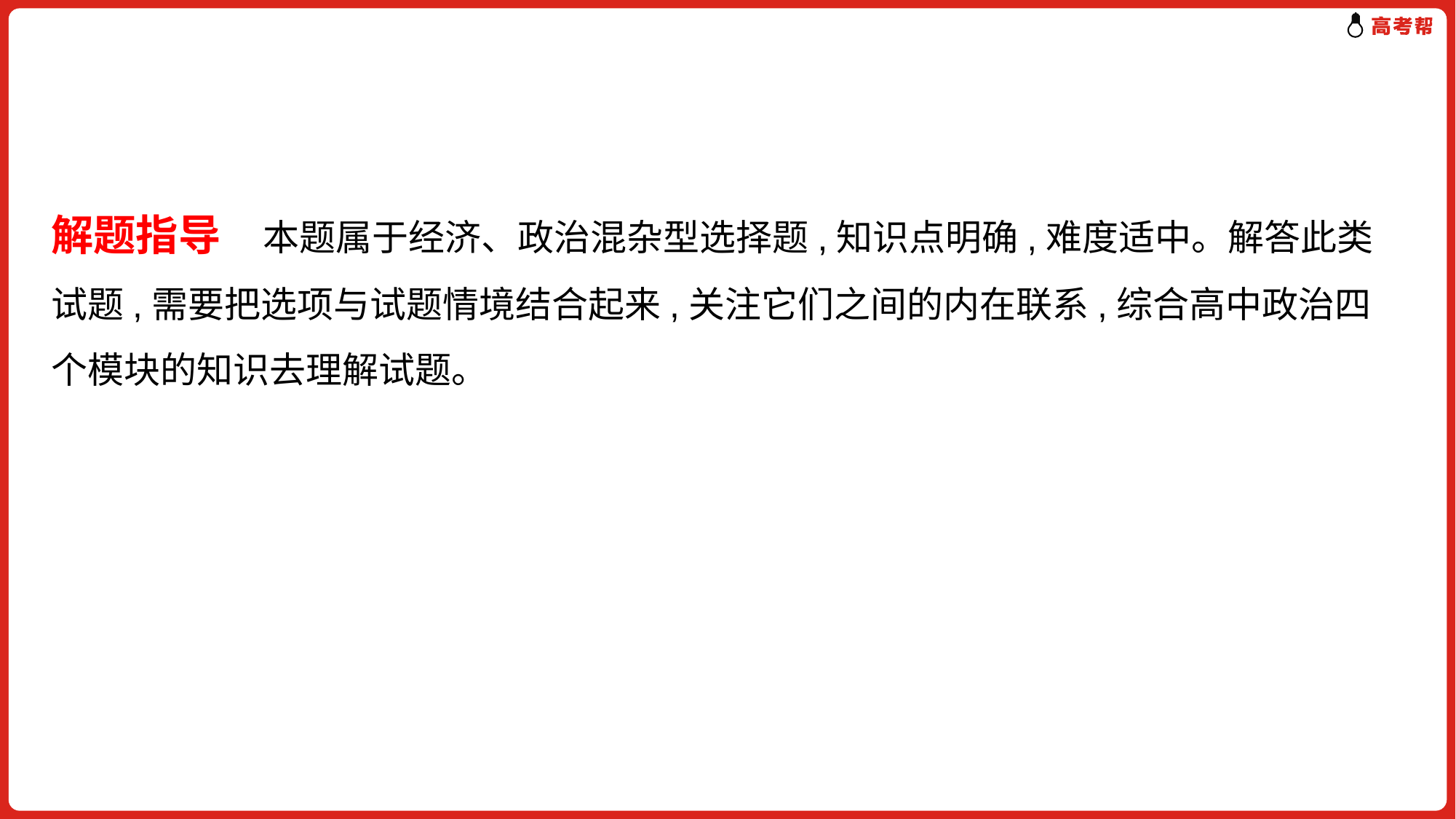

# 解题指导　本题属于经济、政治混杂型选择题,知识点明确,难度适中。解答此类试题,需要把选项与试题情境结合起来,关注它们之间的内在联系,综合高中政治四个模块的知识去理解试题。